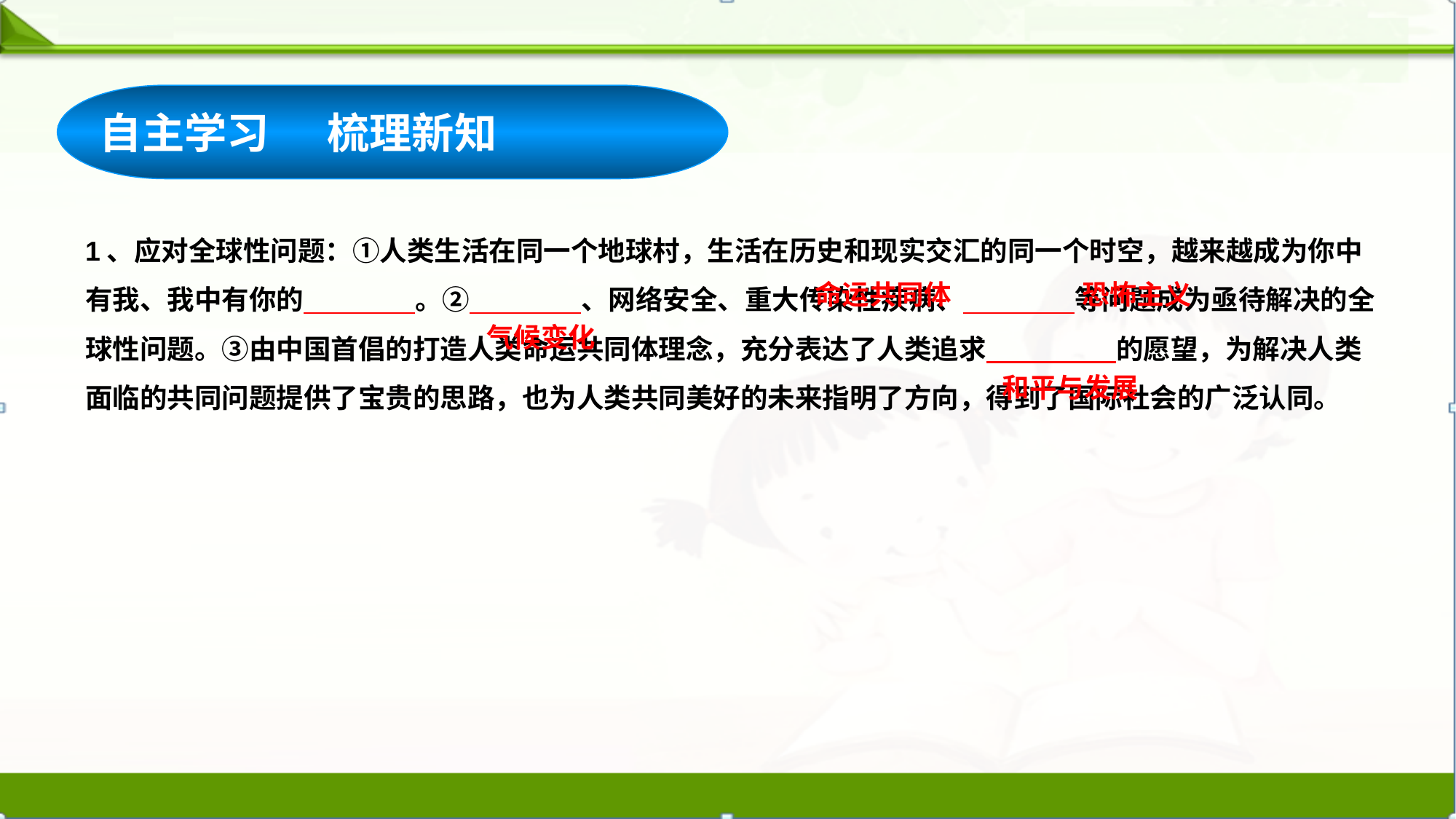

自主学习      梳理新知
1、应对全球性问题：①人类生活在同一个地球村，生活在历史和现实交汇的同一个时空，越来越成为你中有我、我中有你的                  。②                  、网络安全、重大传染性疾病、                  等问题成为亟待解决的全球性问题。③由中国首倡的打造人类命运共同体理念，充分表达了人类追求                     的愿望，为解决人类面临的共同问题提供了宝贵的思路，也为人类共同美好的未来指明了方向，得到了国际社会的广泛认同。
命运共同体
恐怖主义
气候变化
和平与发展